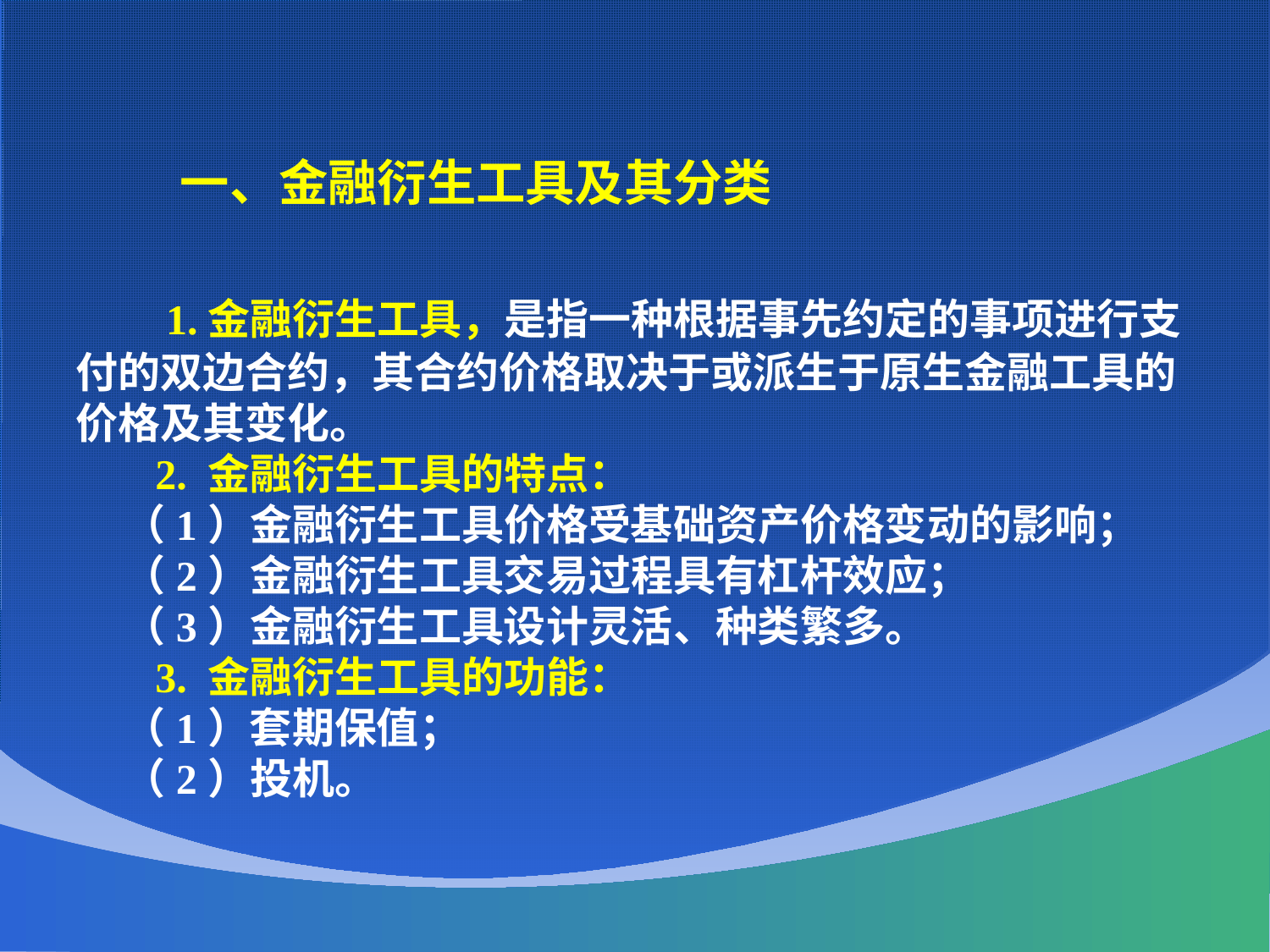

一、金融衍生工具及其分类

   1.金融衍生工具，是指一种根据事先约定的事项进行支付的双边合约，其合约价格取决于或派生于原生金融工具的价格及其变化。
   2. 金融衍生工具的特点：
（1）金融衍生工具价格受基础资产价格变动的影响；
（2）金融衍生工具交易过程具有杠杆效应；
（3）金融衍生工具设计灵活、种类繁多。
   3. 金融衍生工具的功能：
（1）套期保值；
（2）投机。